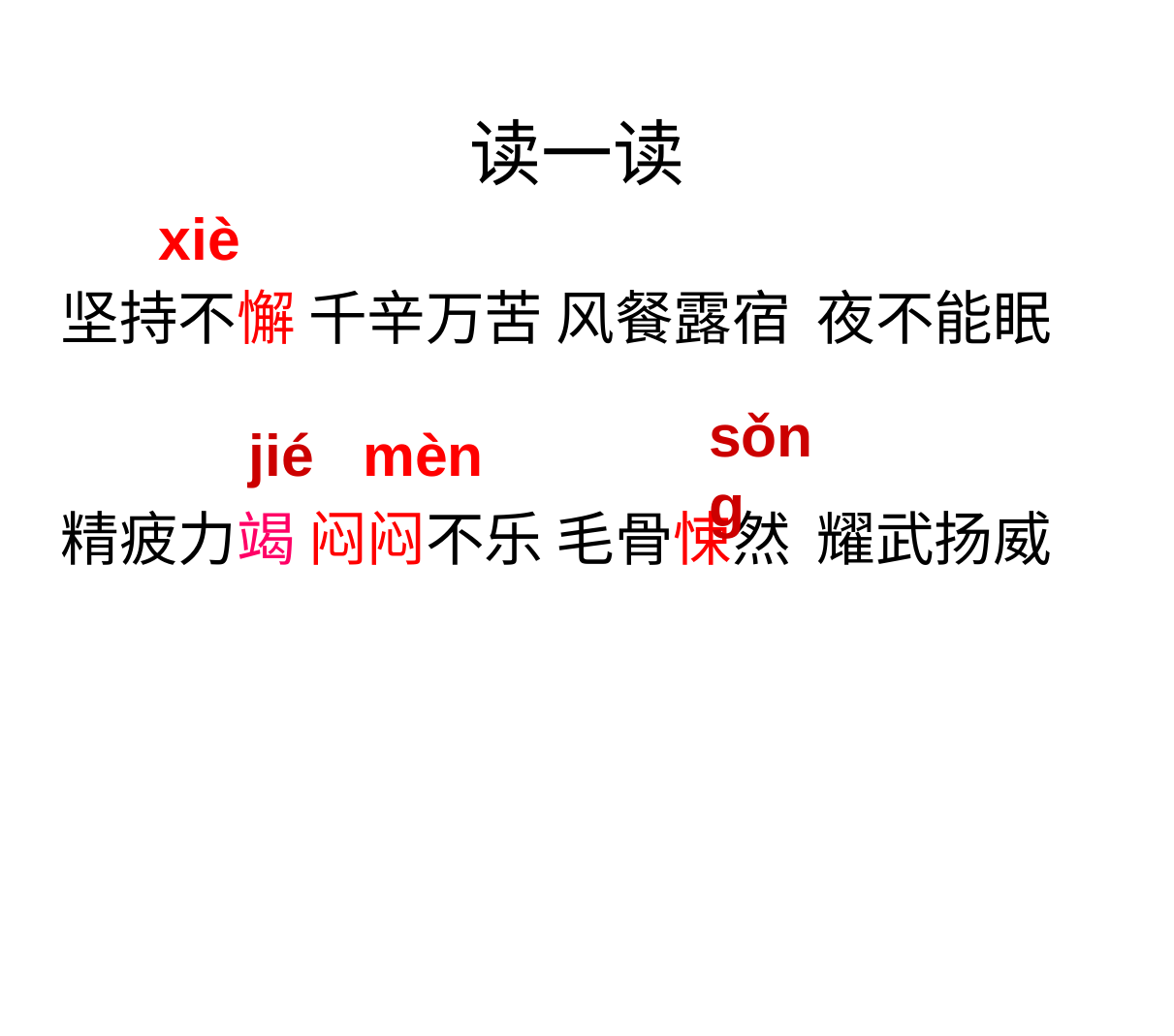

# 读一读
         xiè
坚持不懈 千辛万苦 风餐露宿  夜不能眠

精疲力竭 闷闷不乐 毛骨悚然  耀武扬威
sǒnɡ
jié   mèn